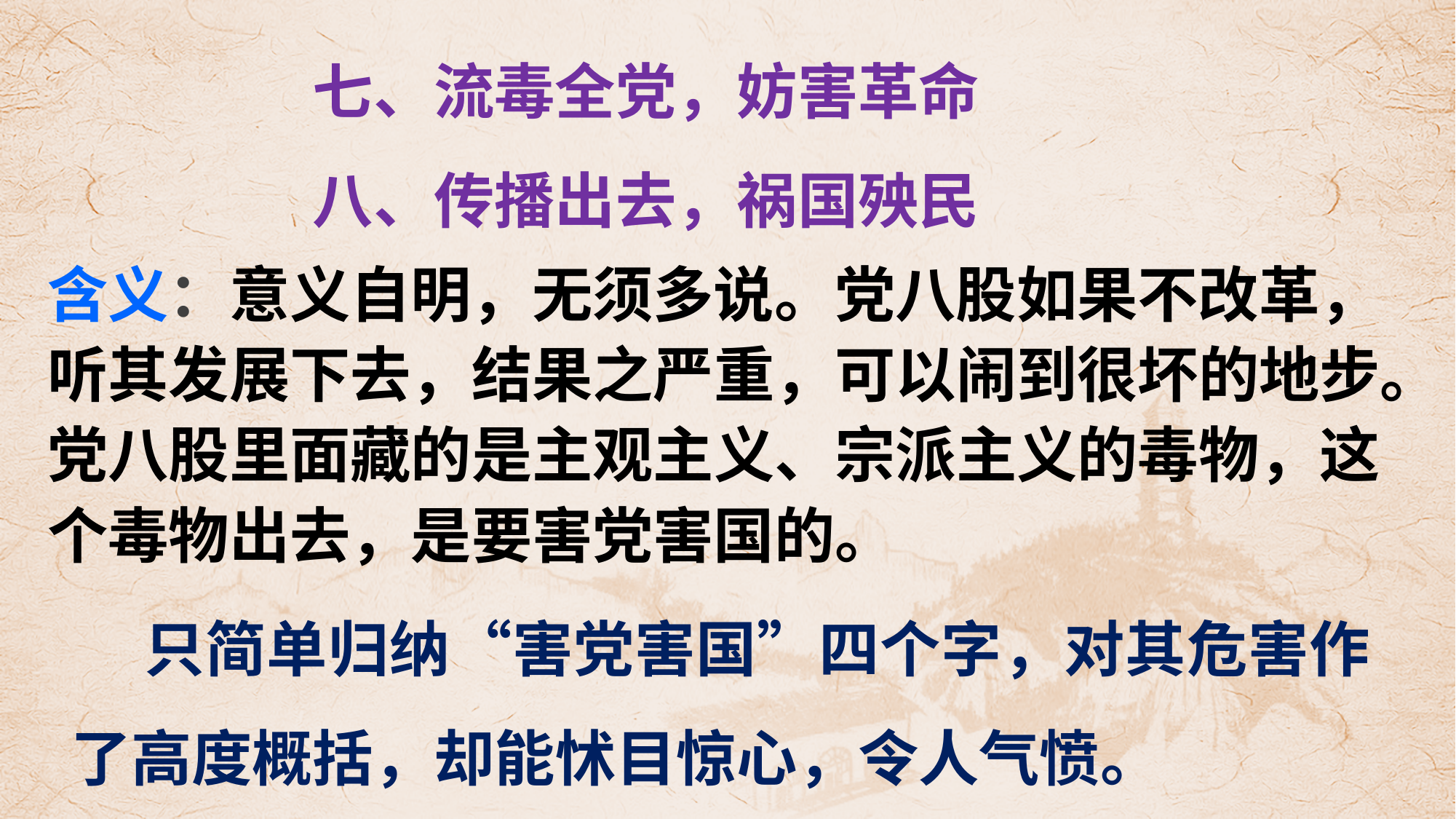

七、流毒全党，妨害革命
八、传播出去，祸国殃民
含义：意义自明，无须多说。党八股如果不改革，听其发展下去，结果之严重，可以闹到很坏的地步。党八股里面藏的是主观主义、宗派主义的毒物，这个毒物出去，是要害党害国的。
    只简单归纳“害党害国”四个字，对其危害作了高度概括，却能怵目惊心，令人气愤。